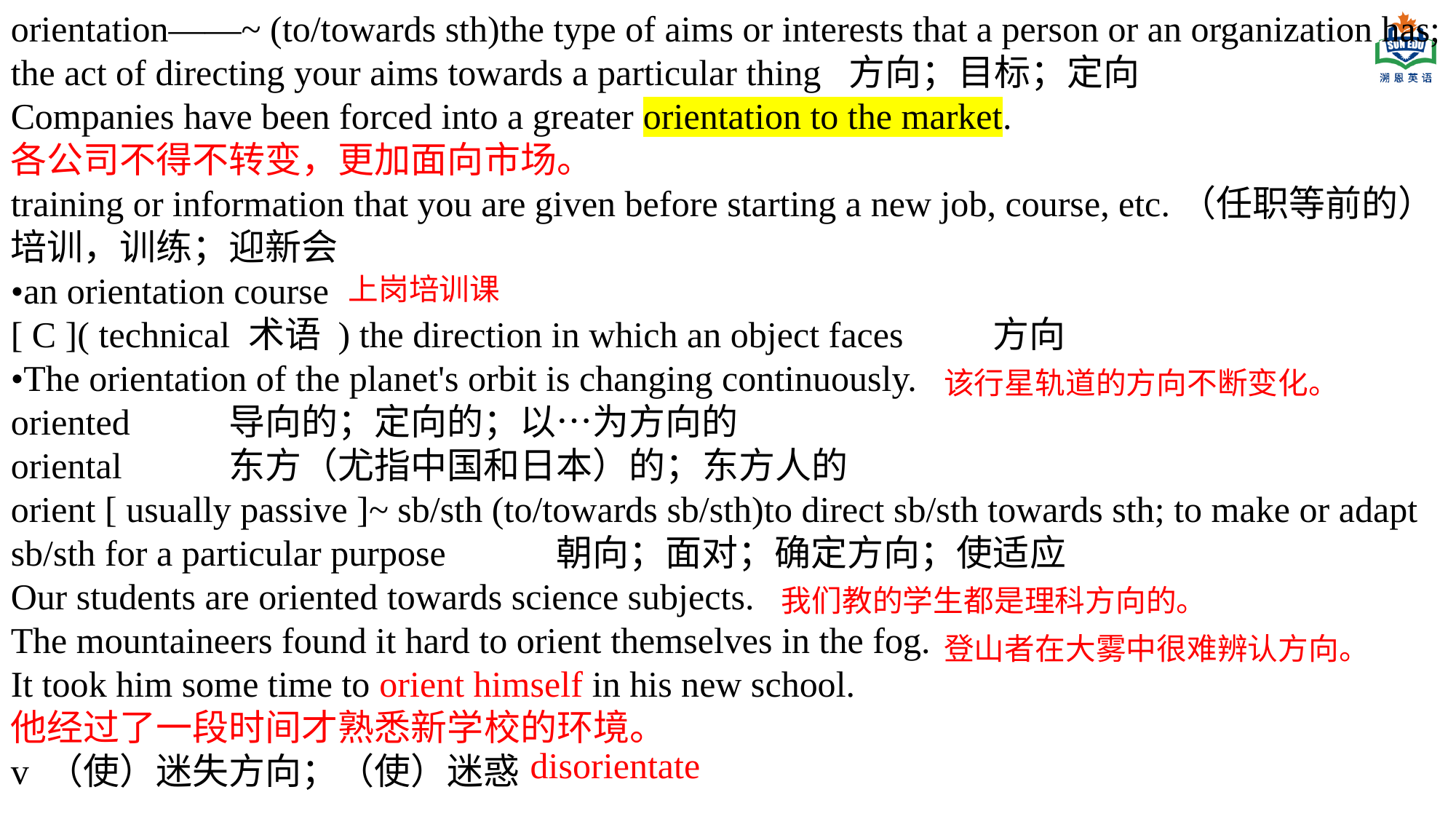

orientation——~ (to/towards sth)the type of aims or interests that a person or an organization has; the act of directing your aims towards a particular thing  方向；目标；定向
Companies have been forced into a greater orientation to the market.
各公司不得不转变，更加面向市场。
training or information that you are given before starting a new job, course, etc.（任职等前的）培训，训练；迎新会
•an orientation course
[ C ]( technical 术语 ) the direction in which an object faces	方向
•The orientation of the planet's orbit is changing continuously.
oriented	导向的；定向的；以…为方向的
oriental	东方（尤指中国和日本）的；东方人的
orient [ usually passive ]~ sb/sth (to/towards sb/sth)to direct sb/sth towards sth; to make or adapt sb/sth for a particular purpose		朝向；面对；确定方向；使适应
Our students are oriented towards science subjects.
The mountaineers found it hard to orient themselves in the fog.
It took him some time to orient himself in his new school.
他经过了一段时间才熟悉新学校的环境。
v （使）迷失方向；（使）迷惑
上岗培训课
该行星轨道的方向不断变化。
我们教的学生都是理科方向的。
登山者在大雾中很难辨认方向。
disorientate